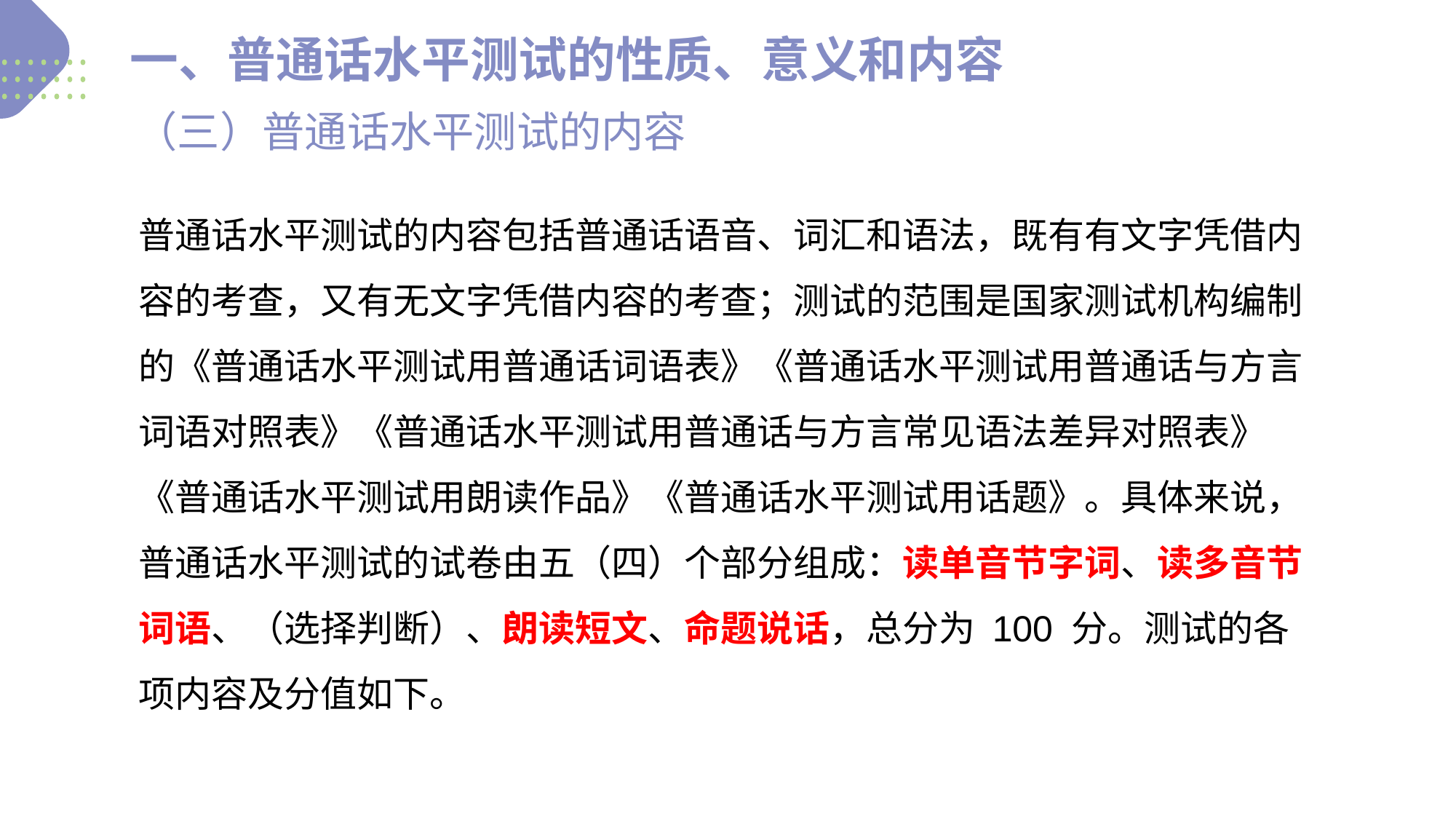

一、普通话水平测试的性质、意义和内容

（三）普通话水平测试的内容
普通话水平测试的内容包括普通话语音、词汇和语法，既有有文字凭借内容的考查，又有无文字凭借内容的考查；测试的范围是国家测试机构编制的《普通话水平测试用普通话词语表》《普通话水平测试用普通话与方言词语对照表》《普通话水平测试用普通话与方言常见语法差异对照表》《普通话水平测试用朗读作品》《普通话水平测试用话题》。具体来说，普通话水平测试的试卷由五（四）个部分组成：读单音节字词、读多音节词语、（选择判断）、朗读短文、命题说话，总分为 100 分。测试的各项内容及分值如下。